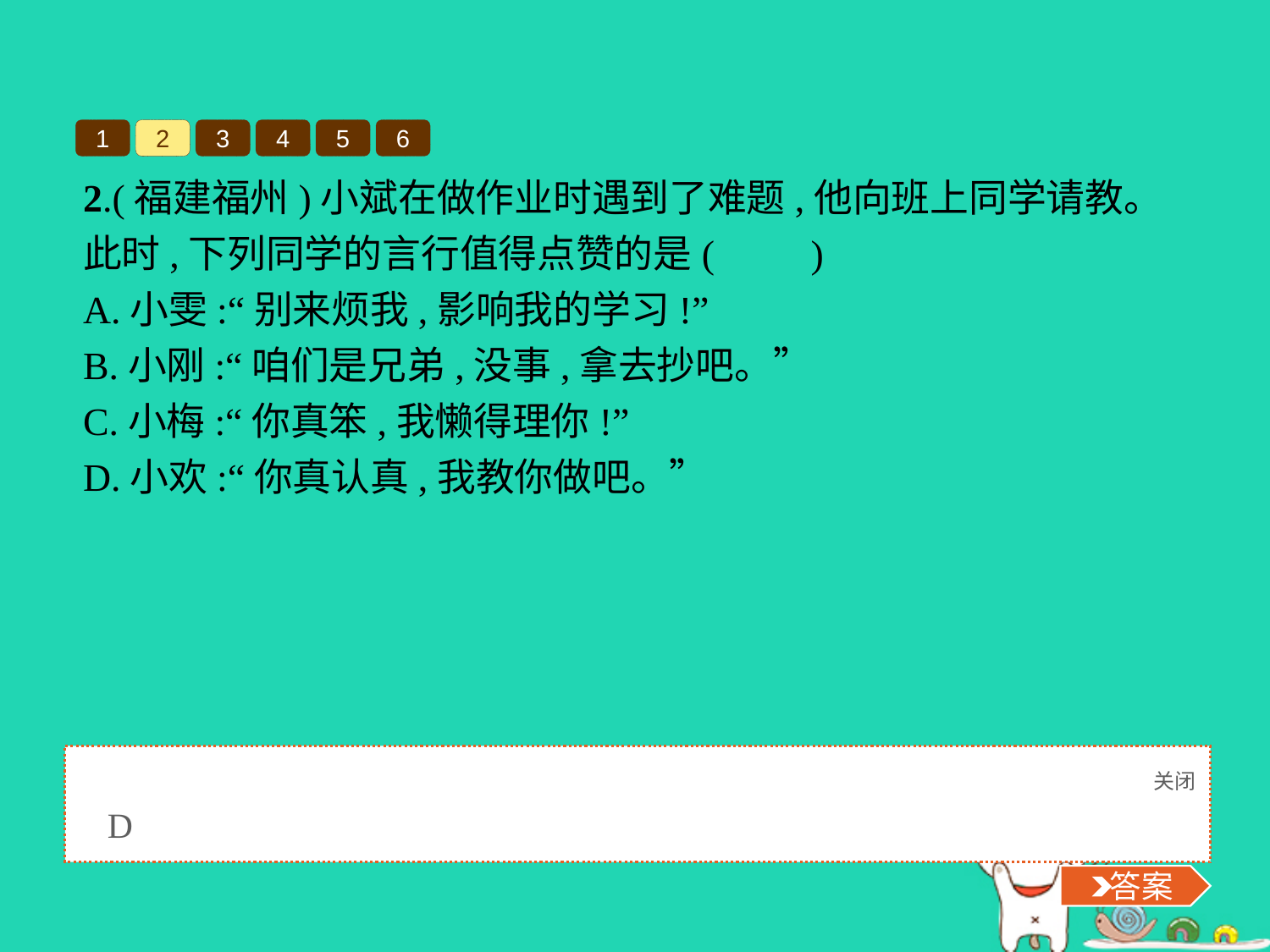

1
2
3
4
5
6
2.(福建福州)小斌在做作业时遇到了难题,他向班上同学请教。此时,下列同学的言行值得点赞的是(　　)
A.小雯:“别来烦我,影响我的学习!”
B.小刚:“咱们是兄弟,没事,拿去抄吧。”
C.小梅:“你真笨,我懒得理你!”
D.小欢:“你真认真,我教你做吧。”

关闭
  答案

D
  答案